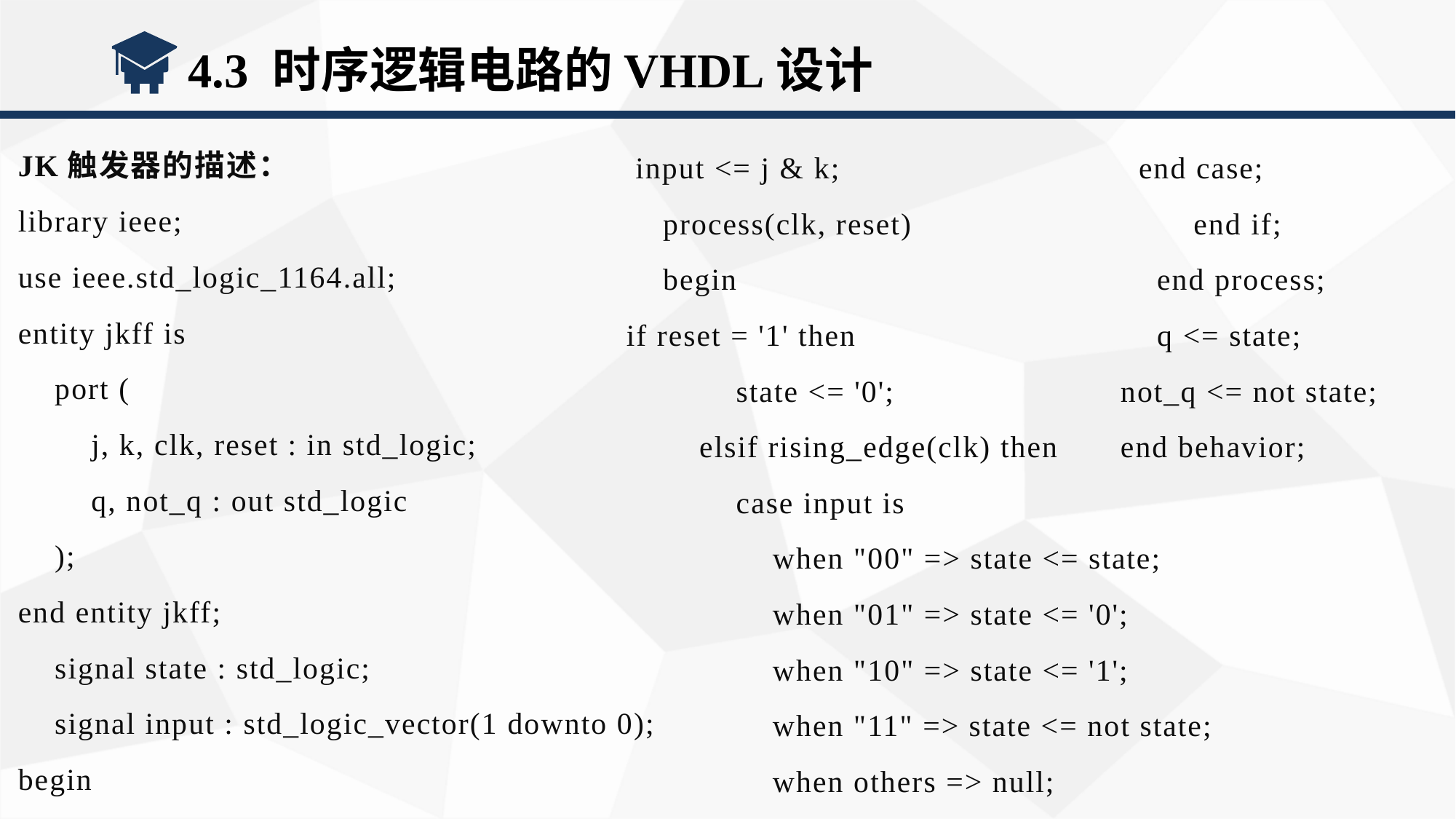

4.3 时序逻辑电路的VHDL设计

JK触发器的描述：
library ieee;
use ieee.std_logic_1164.all;
entity jkff is
    port (
        j, k, clk, reset : in std_logic;
        q, not_q : out std_logic
    );
end entity jkff;
    signal state : std_logic;
    signal input : std_logic_vector(1 downto 0);
begin

 input <= j & k;
    process(clk, reset)
    begin
if reset = '1' then
            state <= '0';
        elsif rising_edge(clk) then
            case input is
                when "00" => state <= state;
                when "01" => state <= '0';
                when "10" => state <= '1';
                when "11" => state <= not state;
                when others => null;
  end case;
        end if;
    end process;
    q <= state;
not_q <= not state;
end behavior;